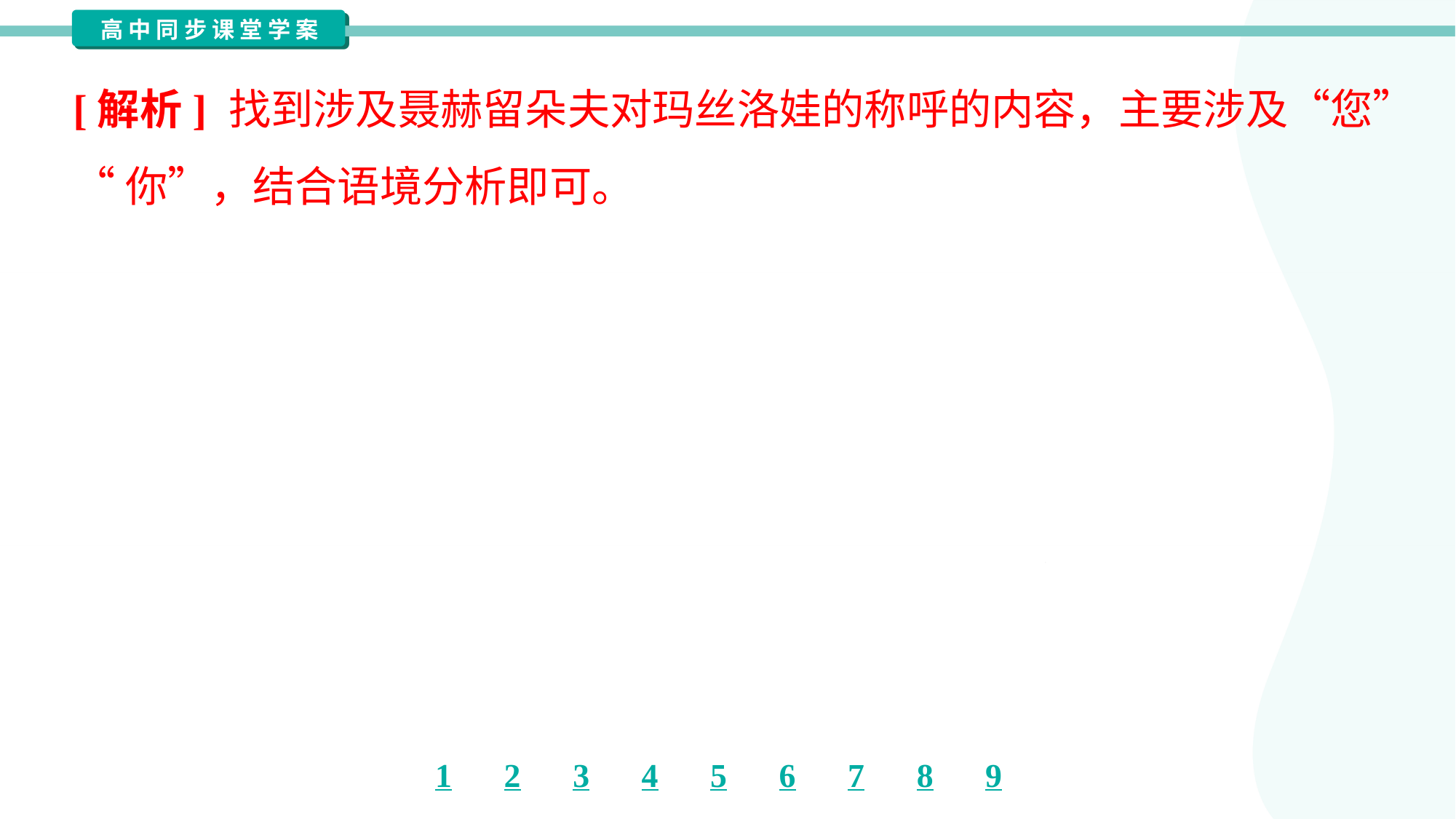

[解析] 找到涉及聂赫留朵夫对玛丝洛娃的称呼的内容，主要涉及“您”
“你”，结合语境分析即可。